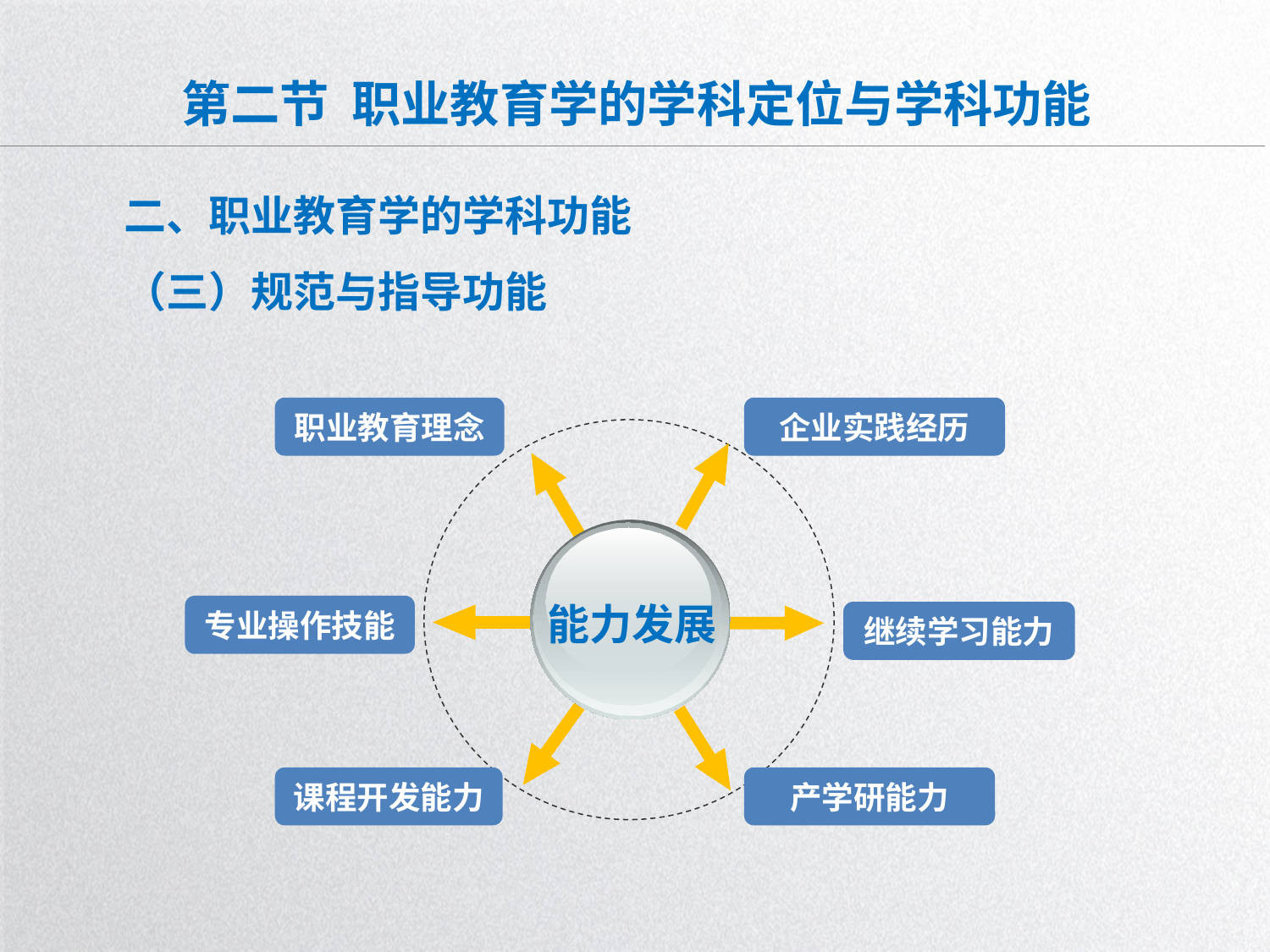

# 第二节  职业教育学的学科定位与学科功能
二、职业教育学的学科功能
（三）规范与指导功能
职业教育理念
企业实践经历

能力发展
专业操作技能
继续学习能力

课程开发能力
产学研能力